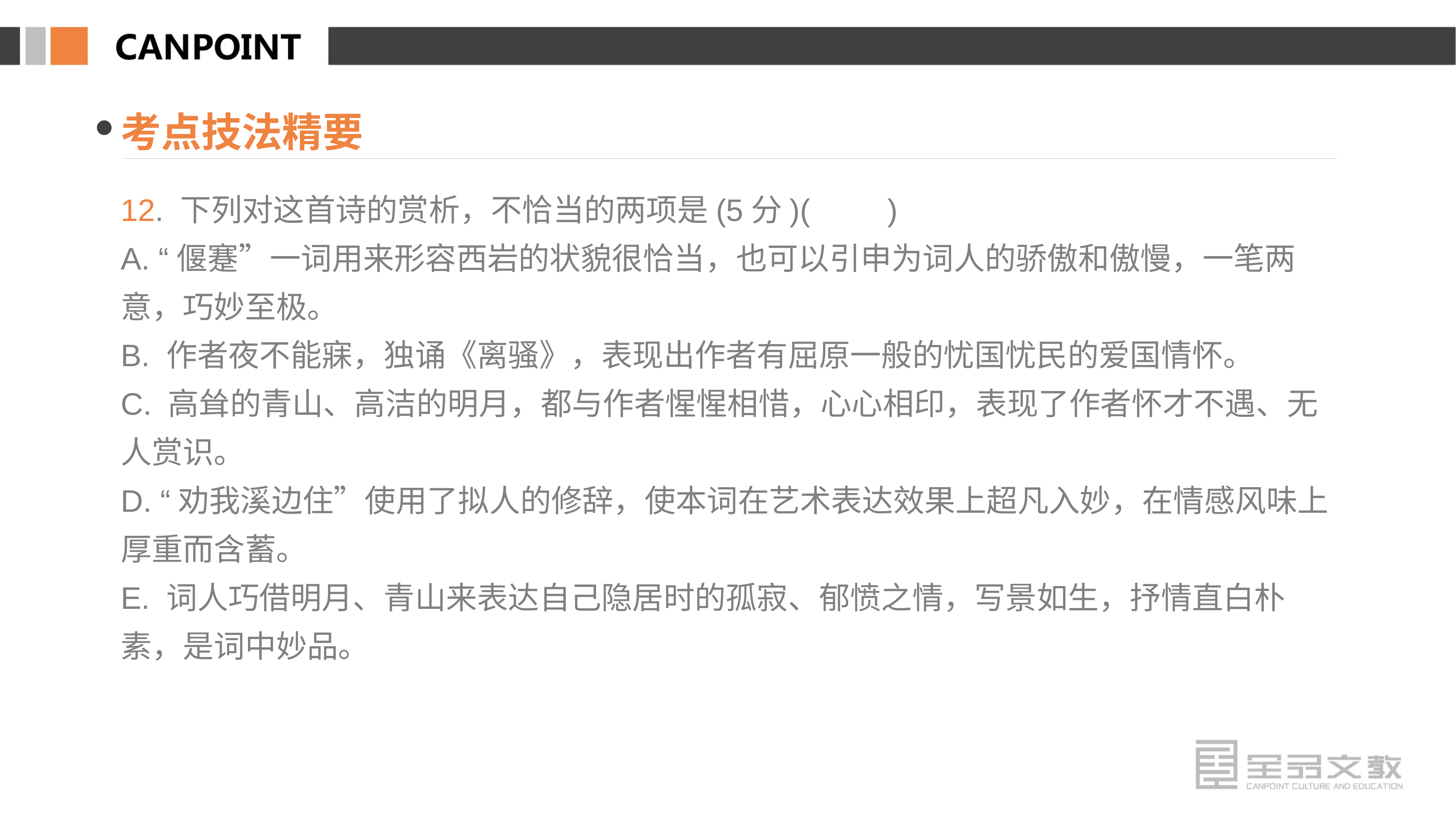

考点技法精要

12. 下列对这首诗的赏析，不恰当的两项是(5分)(　　)
A. “偃蹇”一词用来形容西岩的状貌很恰当，也可以引申为词人的骄傲和傲慢，一笔两意，巧妙至极。
B. 作者夜不能寐，独诵《离骚》，表现出作者有屈原一般的忧国忧民的爱国情怀。
C. 高耸的青山、高洁的明月，都与作者惺惺相惜，心心相印，表现了作者怀才不遇、无人赏识。
D. “劝我溪边住”使用了拟人的修辞，使本词在艺术表达效果上超凡入妙，在情感风味上厚重而含蓄。
E. 词人巧借明月、青山来表达自己隐居时的孤寂、郁愤之情，写景如生，抒情直白朴素，是词中妙品。